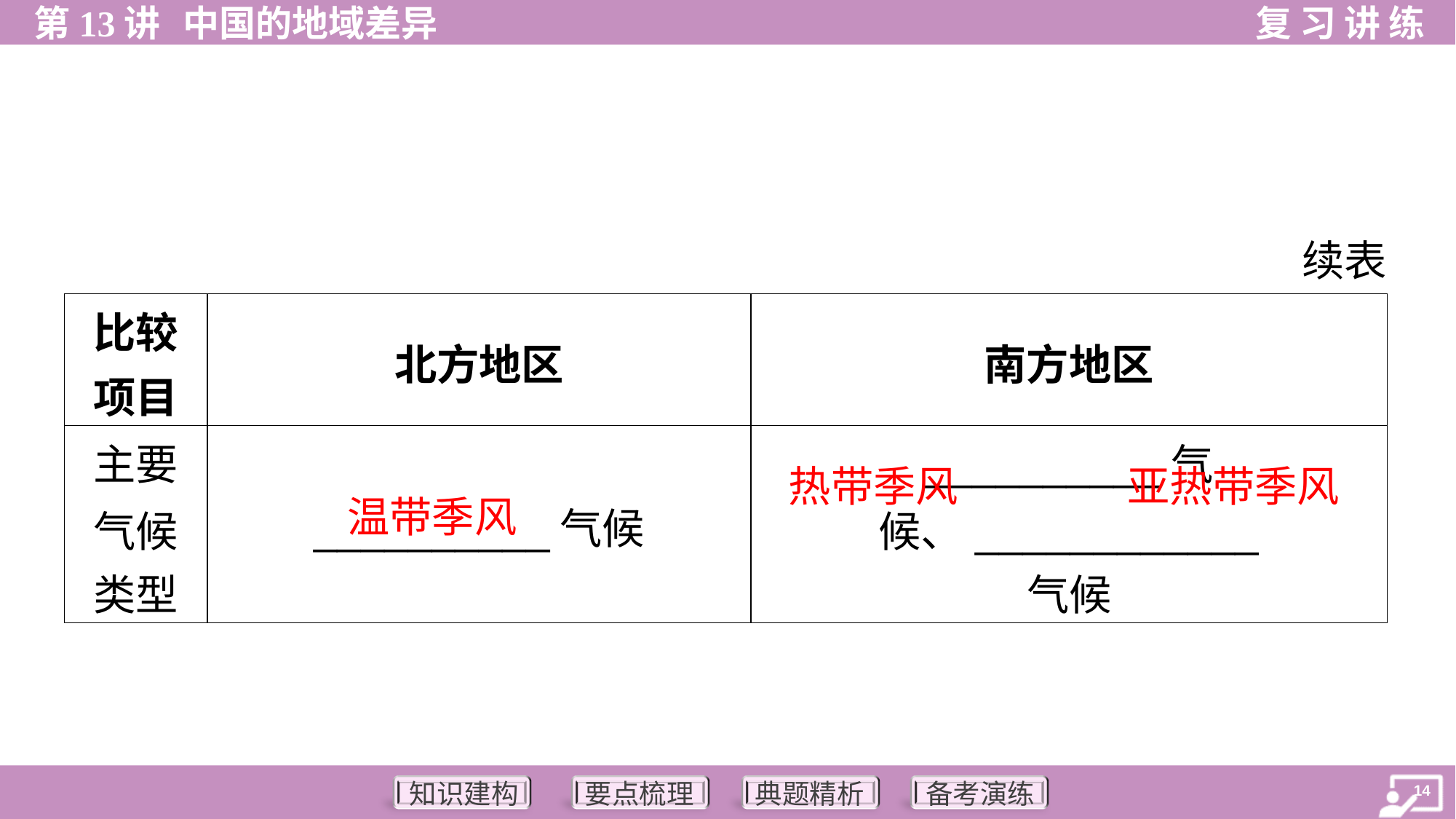

续表
| 比较 项目 | 北方地区 | 南方地区 |
| --- | --- | --- |
| 主要 气候 类型 | \_\_\_\_\_\_\_\_\_\_气候 | \_\_\_\_\_\_\_\_\_\_气候、\_\_\_\_\_\_\_\_\_\_\_\_ 气候 |
热带季风
亚热带季风
温带季风